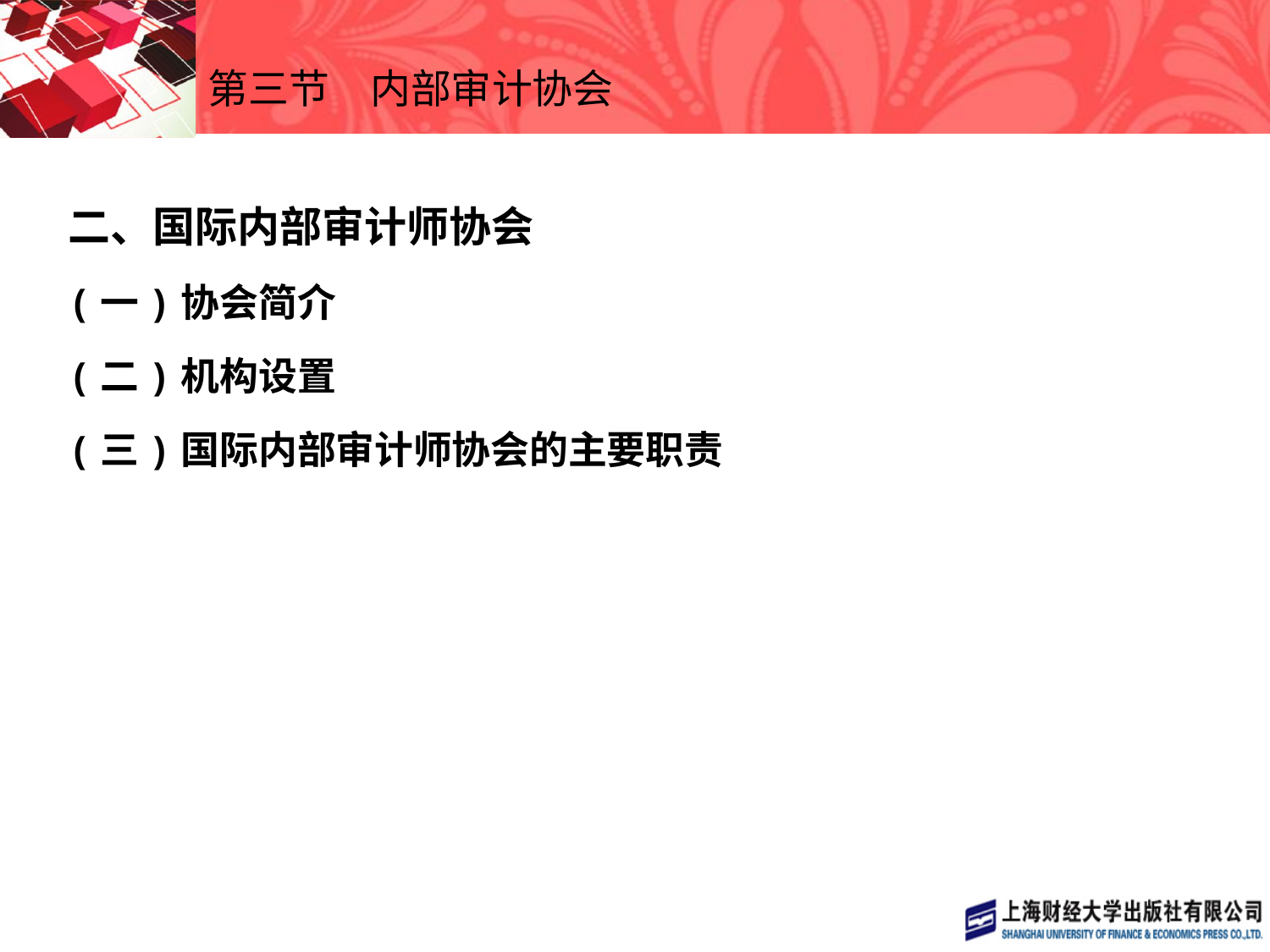

# 第三节　内部审计协会
二、国际内部审计师协会
(一)协会简介
(二)机构设置
(三)国际内部审计师协会的主要职责